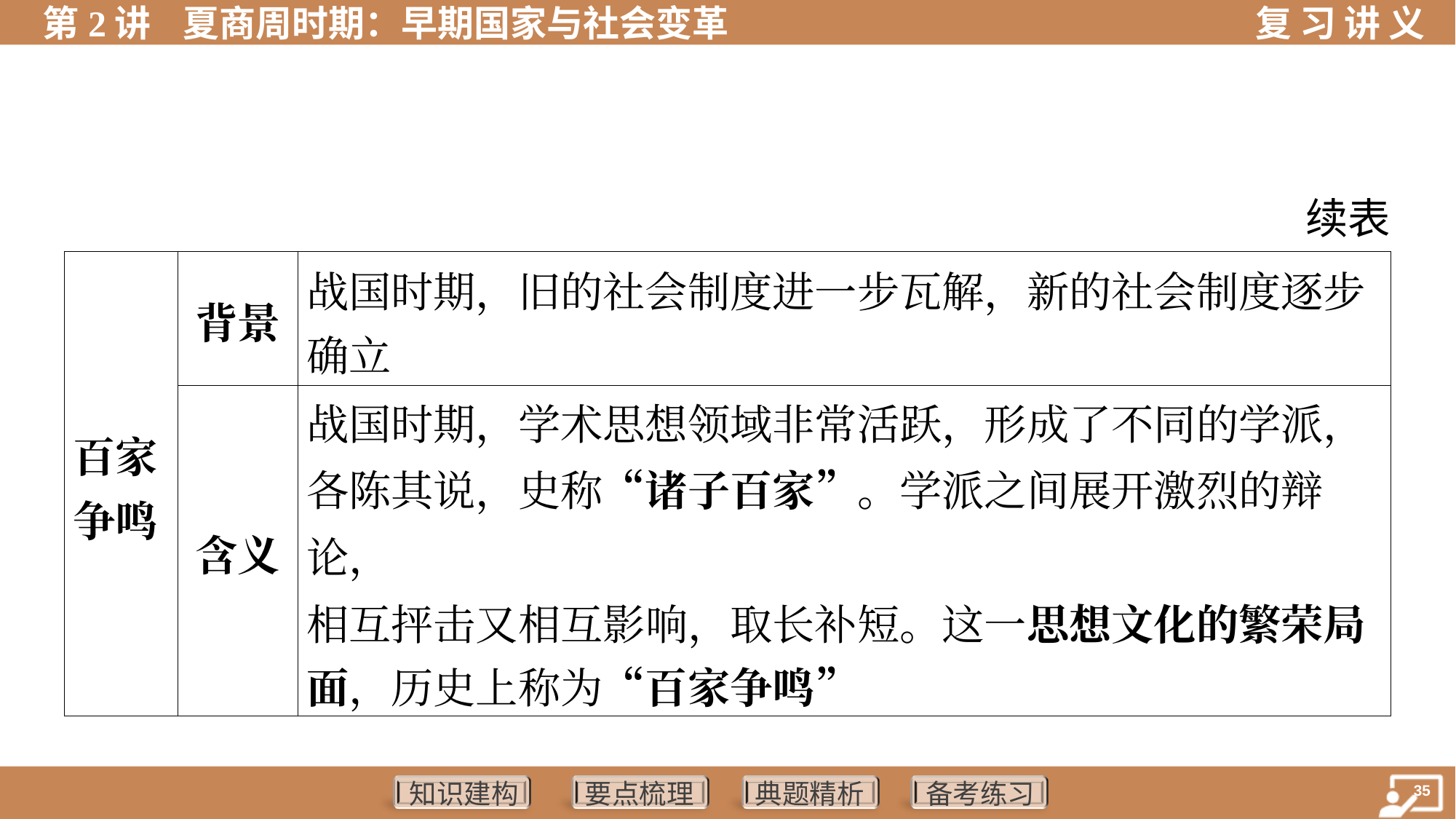

续表
| 百家 争鸣 | 背景 | 战国时期，旧的社会制度进一步瓦解，新的社会制度逐步 确立 |  |  |  |
| --- | --- | --- | --- | --- | --- |
|  | 含义 | 战国时期，学术思想领域非常活跃，形成了不同的学派， 各陈其说，史称“诸子百家”。学派之间展开激烈的辩论， 相互抨击又相互影响，取长补短。这一思想文化的繁荣局 面，历史上称为“百家争鸣” |  |  |  |